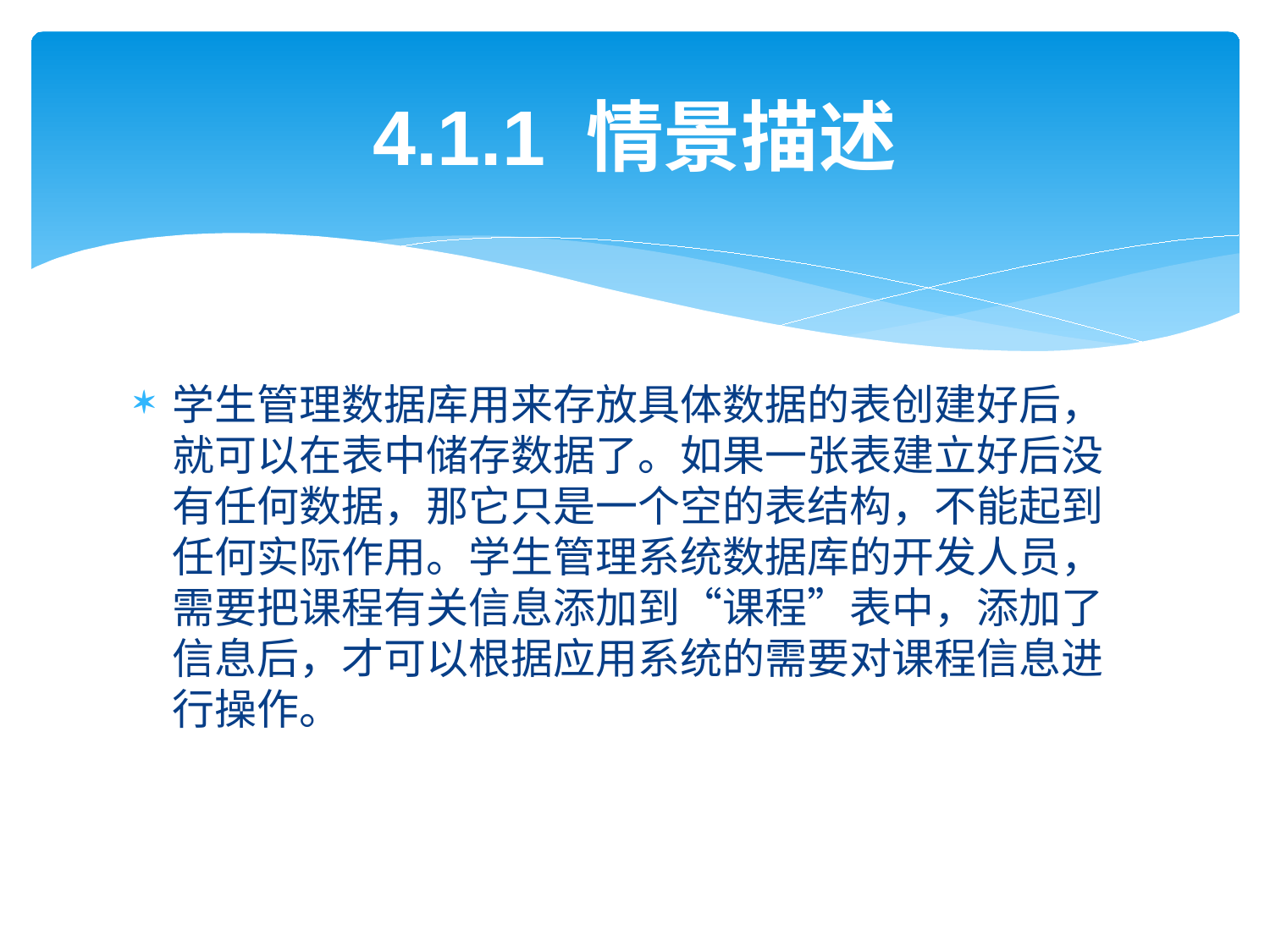

# 4.1.1 情景描述
学生管理数据库用来存放具体数据的表创建好后，就可以在表中储存数据了。如果一张表建立好后没有任何数据，那它只是一个空的表结构，不能起到任何实际作用。学生管理系统数据库的开发人员，需要把课程有关信息添加到“课程”表中，添加了信息后，才可以根据应用系统的需要对课程信息进行操作。